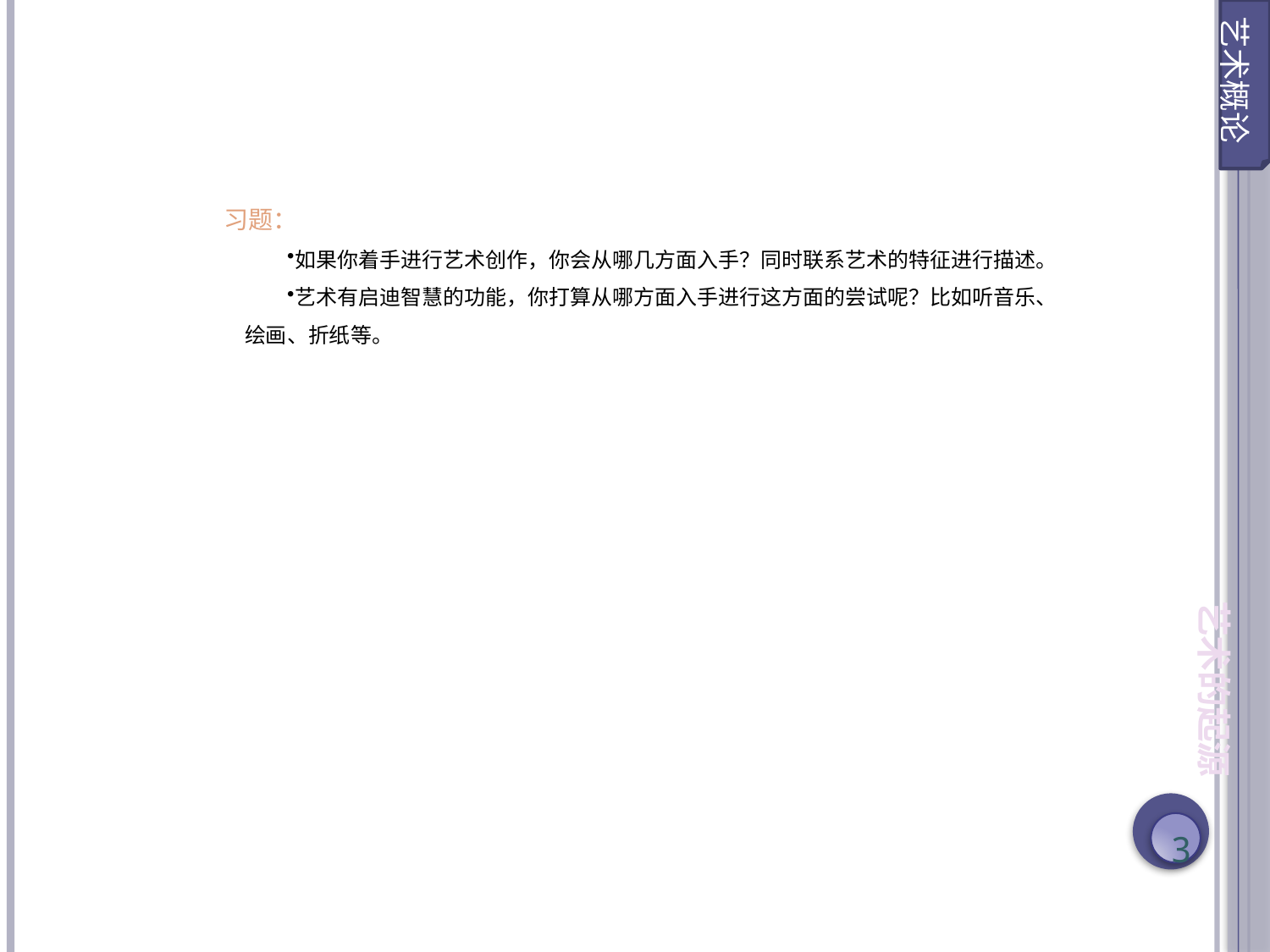

艺术概论
习题：
如果你着手进行艺术创作，你会从哪几方面入手？同时联系艺术的特征进行描述。
艺术有启迪智慧的功能，你打算从哪方面入手进行这方面的尝试呢？比如听音乐、绘画、折纸等。

艺术的起源
3